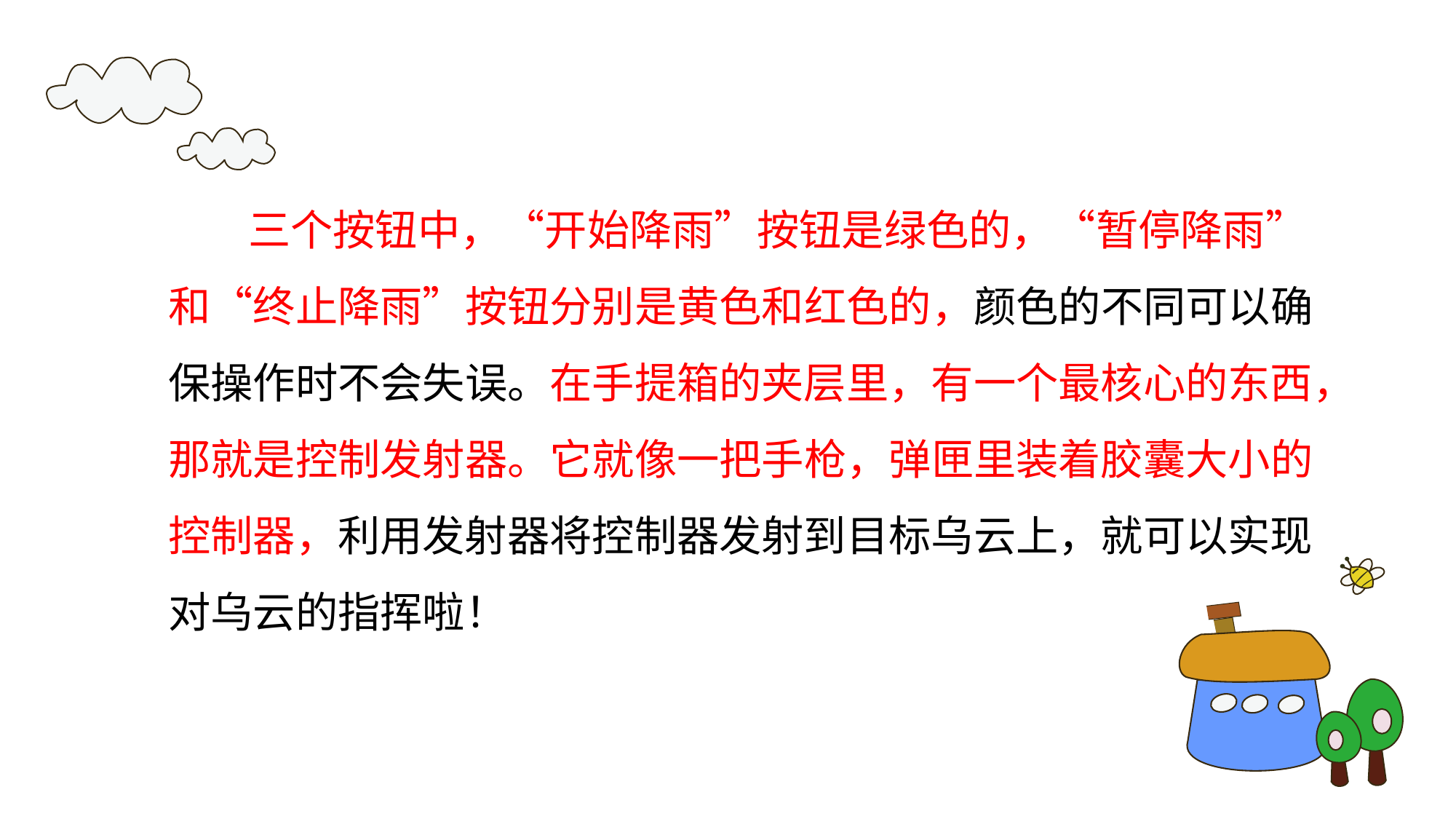

三个按钮中，“开始降雨”按钮是绿色的，“暂停降雨”和“终止降雨”按钮分别是黄色和红色的，颜色的不同可以确保操作时不会失误。在手提箱的夹层里，有一个最核心的东西，那就是控制发射器。它就像一把手枪，弹匣里装着胶囊大小的控制器，利用发射器将控制器发射到目标乌云上，就可以实现对乌云的指挥啦！